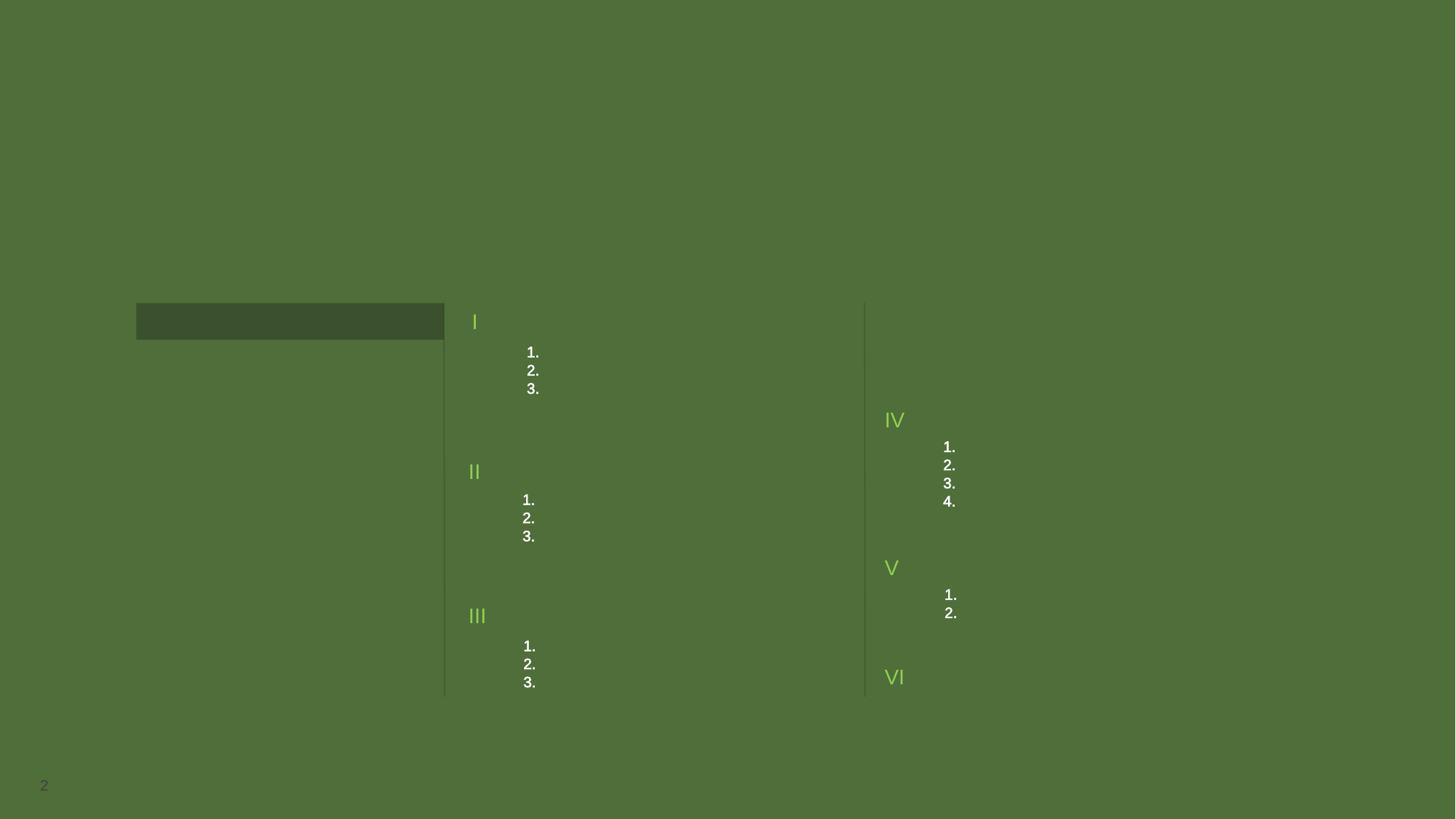

CONTENTS
I
사업개요
추진배경
사업목표
주요사업내용과 기대효과

· · · · · · · · · · 3
IV
사업 추진 전략
추진 목표 및 비전
추진전략
구축 운영방식
조직 및 인력 활용 계획
· · · · · 18
II
000000 회사 소개
설립목적
주요사업내용
조직도
 · · 7
V
세부사업계획
당해년도 사업 계획 및 일정
각 사업별 세부 추진 계획
· · · · · · 26
III
사업 수행 실적
000 프로젝트 운영실적
0000 실적
네트워크 운영실적
· · · · · · · 11
VI
사업비
· · · · · · · · · 41